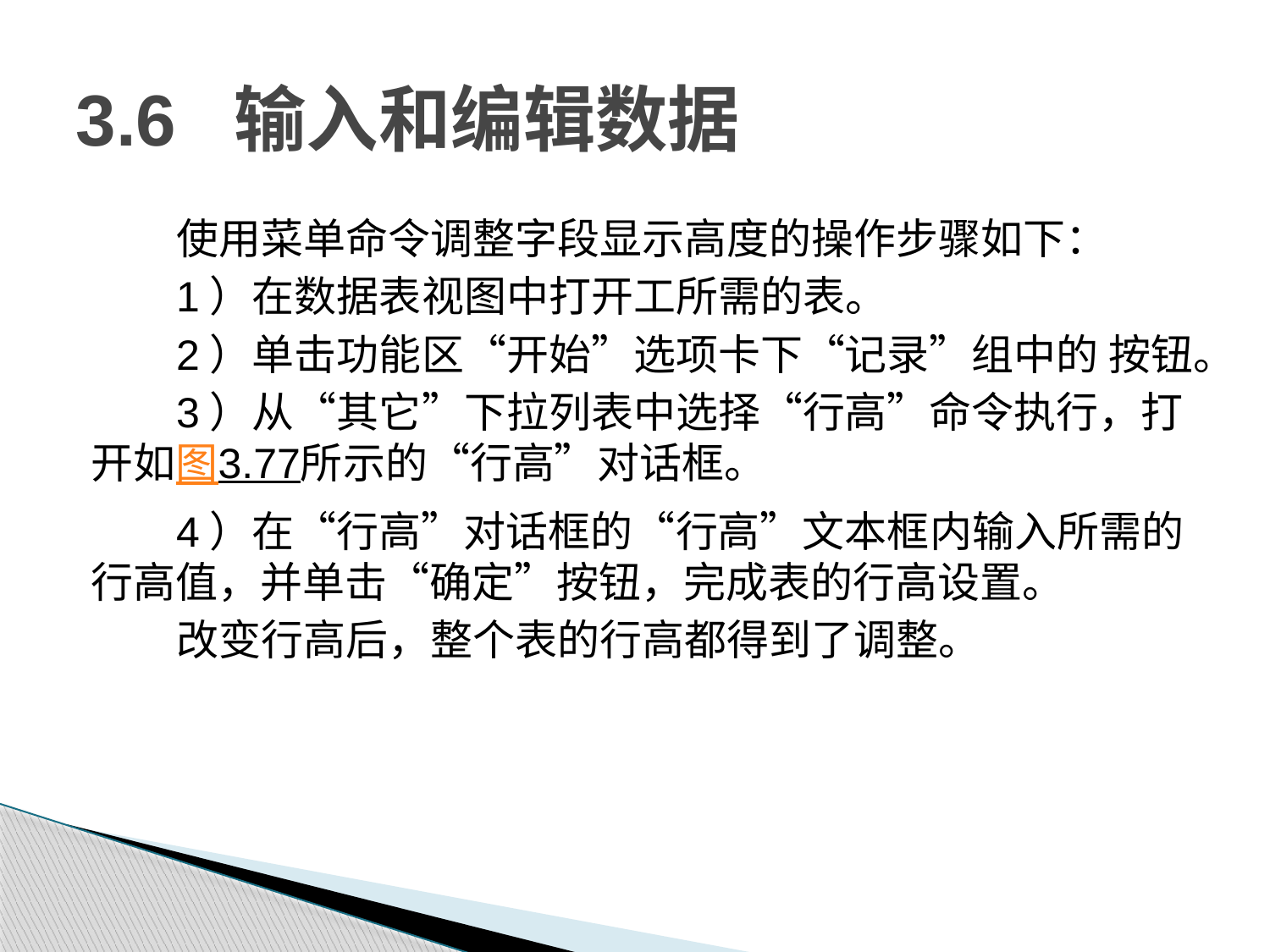

# 3.6  输入和编辑数据
使用菜单命令调整字段显示高度的操作步骤如下：
1）在数据表视图中打开工所需的表。
2）单击功能区“开始”选项卡下“记录”组中的 按钮。
3）从“其它”下拉列表中选择“行高”命令执行，打开如图3.77所示的“行高”对话框。
4）在“行高”对话框的“行高”文本框内输入所需的行高值，并单击“确定”按钮，完成表的行高设置。
改变行高后，整个表的行高都得到了调整。